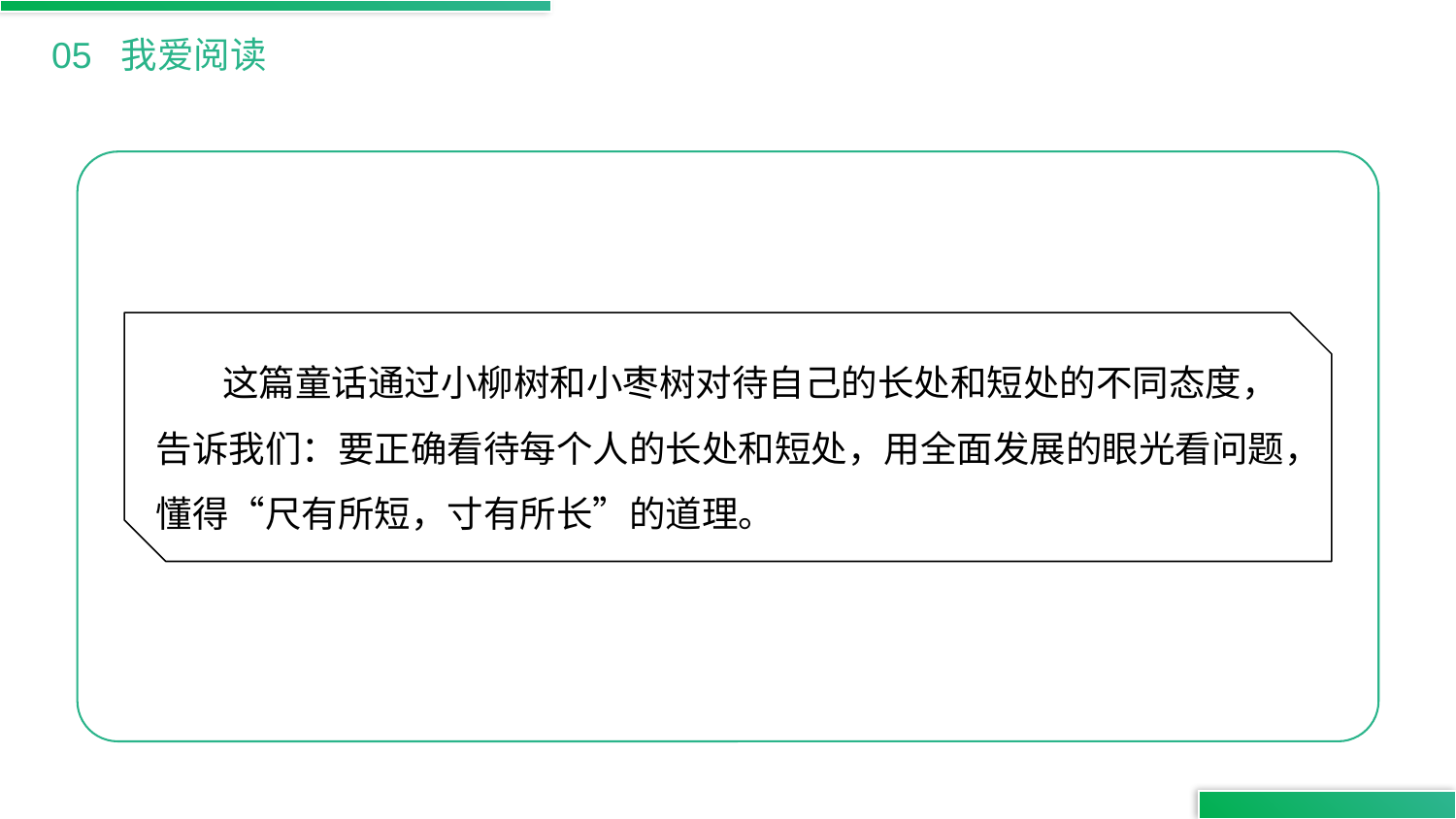

05  我爱阅读
       这篇童话通过小柳树和小枣树对待自己的长处和短处的不同态度，告诉我们：要正确看待每个人的长处和短处，用全面发展的眼光看问题，懂得“尺有所短，寸有所长”的道理。